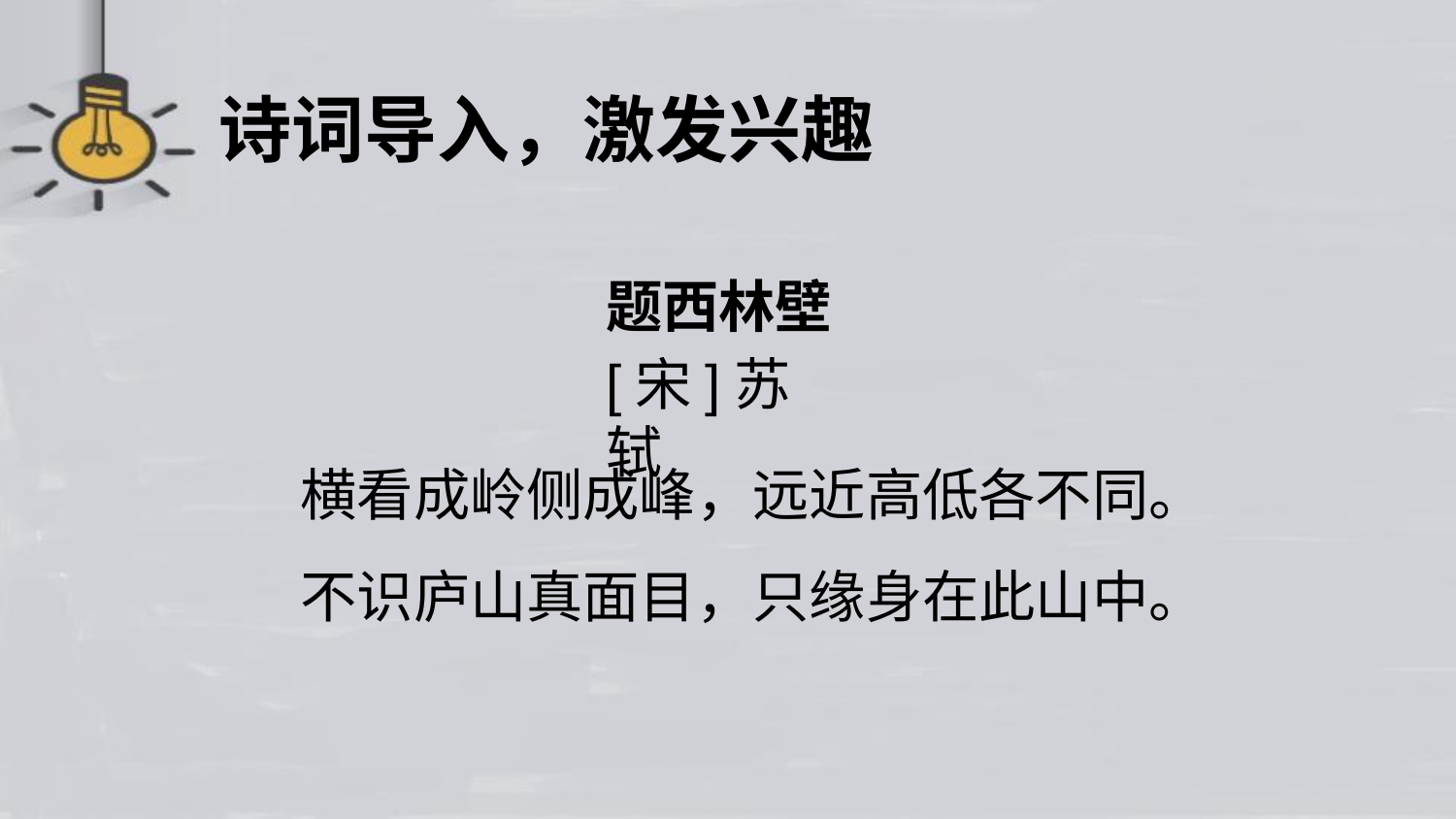

诗词导入，激发兴趣
https://www.ypppt.com/
题西林壁
[宋]苏轼
横看成岭侧成峰，远近高低各不同。
不识庐山真面目，只缘身在此山中。